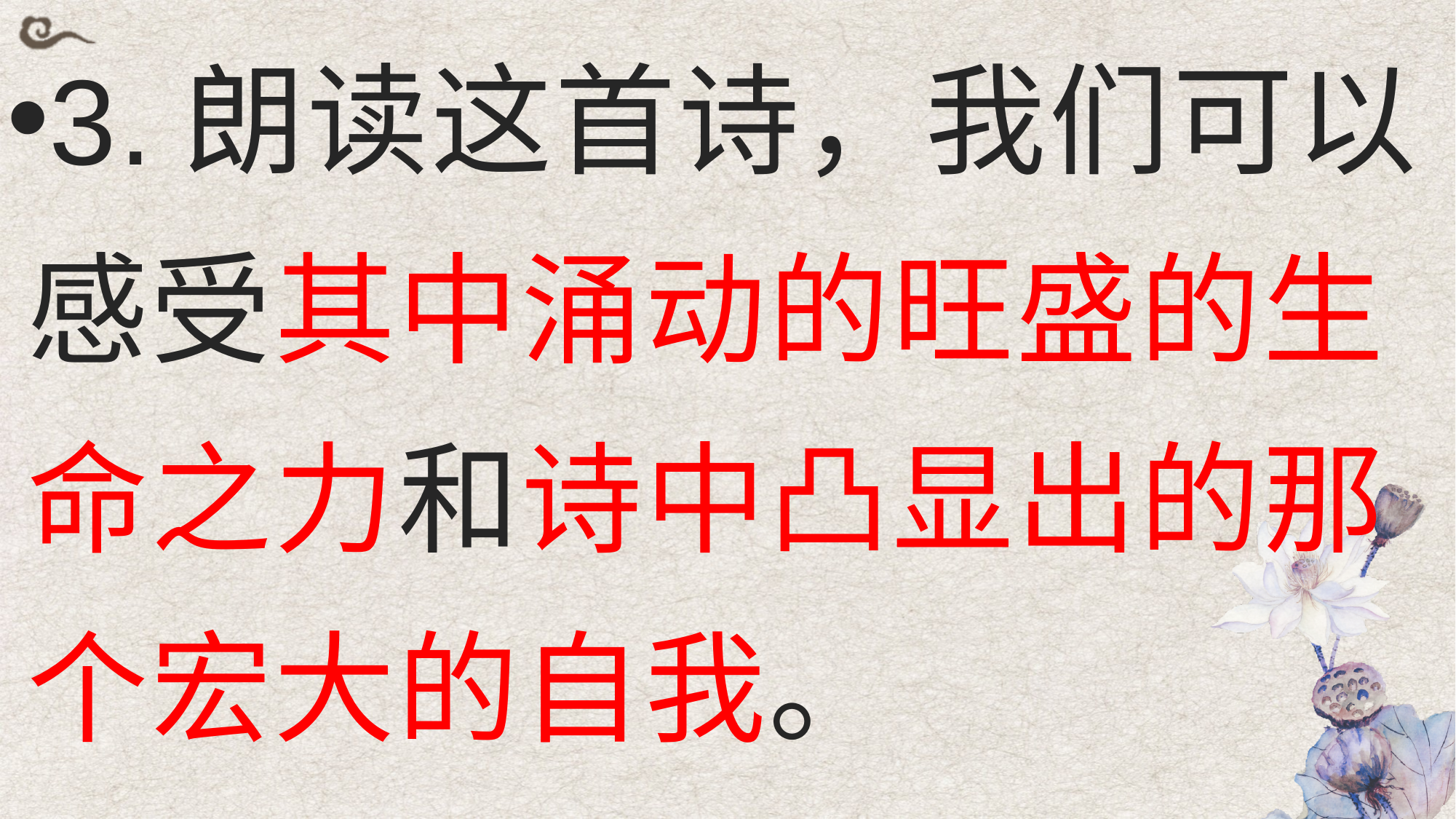

3.朗读这首诗，我们可以感受其中涌动的旺盛的生命之力和诗中凸显出的那个宏大的自我。
#